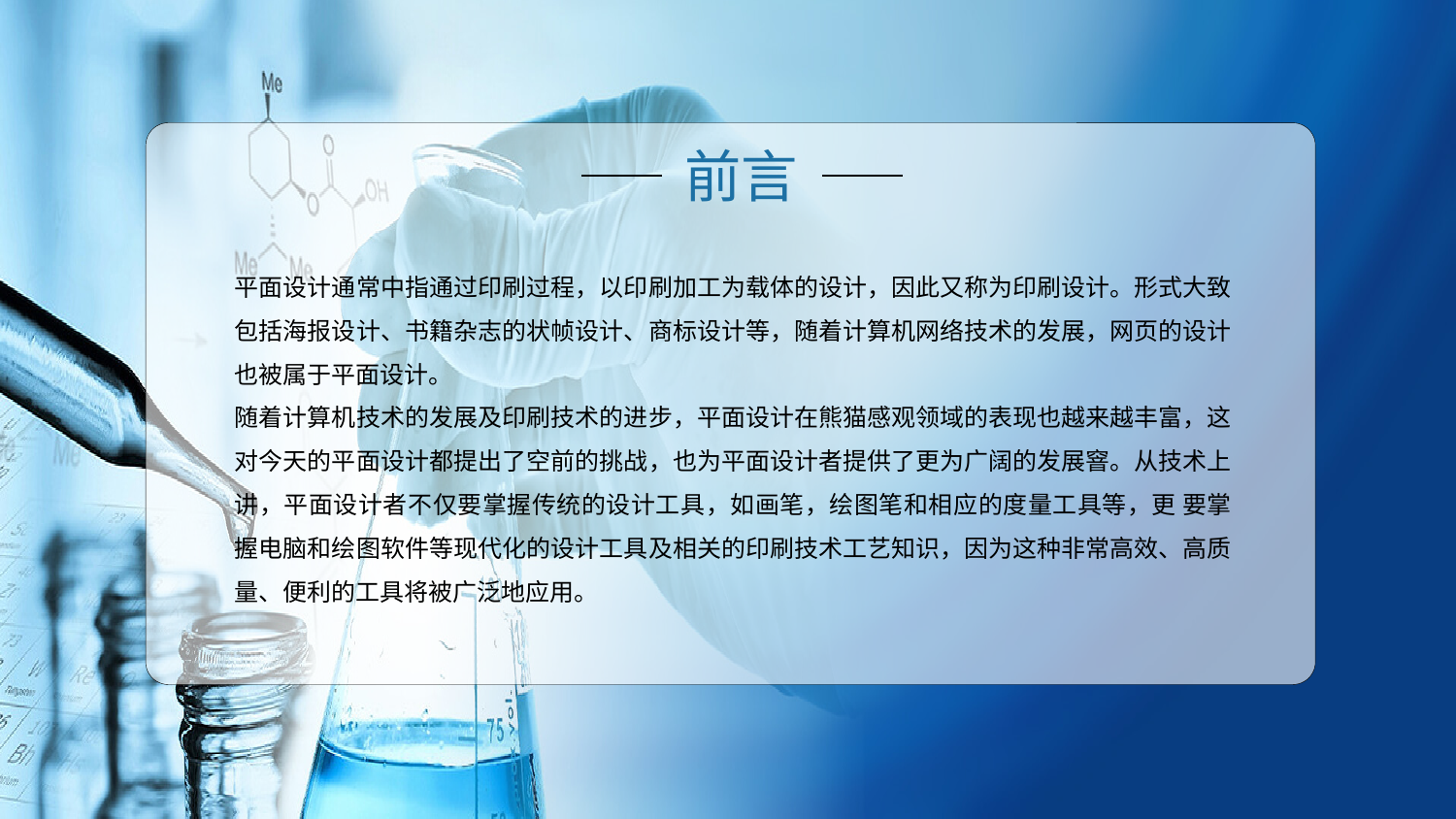

前言
平面设计通常中指通过印刷过程，以印刷加工为载体的设计，因此又称为印刷设计。形式大致包括海报设计、书籍杂志的状帧设计、商标设计等，随着计算机网络技术的发展，网页的设计也被属于平面设计。
随着计算机技术的发展及印刷技术的进步，平面设计在熊猫感观领域的表现也越来越丰富，这对今天的平面设计都提出了空前的挑战，也为平面设计者提供了更为广阔的发展窨。从技术上讲，平面设计者不仅要掌握传统的设计工具，如画笔，绘图笔和相应的度量工具等，更 要掌握电脑和绘图软件等现代化的设计工具及相关的印刷技术工艺知识，因为这种非常高效、高质量、便利的工具将被广泛地应用。